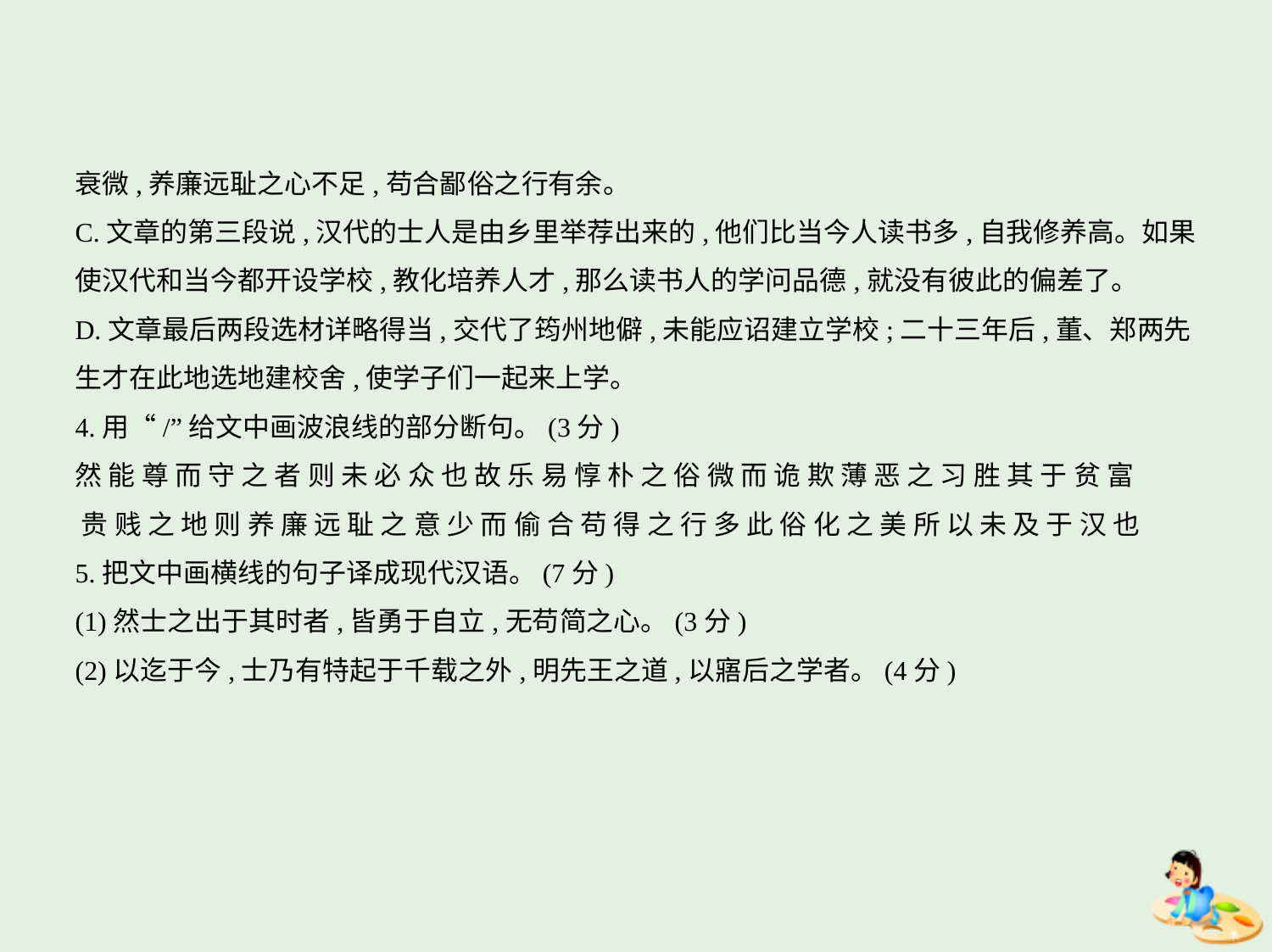

衰微,养廉远耻之心不足,苟合鄙俗之行有余。
C.文章的第三段说,汉代的士人是由乡里举荐出来的,他们比当今人读书多,自我修养高。如果
使汉代和当今都开设学校,教化培养人才,那么读书人的学问品德,就没有彼此的偏差了。
D.文章最后两段选材详略得当,交代了筠州地僻,未能应诏建立学校;二十三年后,董、郑两先
生才在此地选地建校舍,使学子们一起来上学。
4.用“/”给文中画波浪线的部分断句。(3分)
然 能 尊 而 守 之 者 则 未 必 众 也 故 乐 易 惇 朴 之 俗 微 而 诡 欺 薄 恶 之 习 胜 其 于 贫 富
 贵 贱 之 地 则 养 廉 远 耻 之 意 少 而 偷 合 苟 得 之 行 多 此 俗 化 之 美 所 以 未 及 于 汉 也
5.把文中画横线的句子译成现代汉语。(7分)
(1)然士之出于其时者,皆勇于自立,无苟简之心。(3分)
(2)以迄于今,士乃有特起于千载之外,明先王之道,以寤后之学者。(4分)